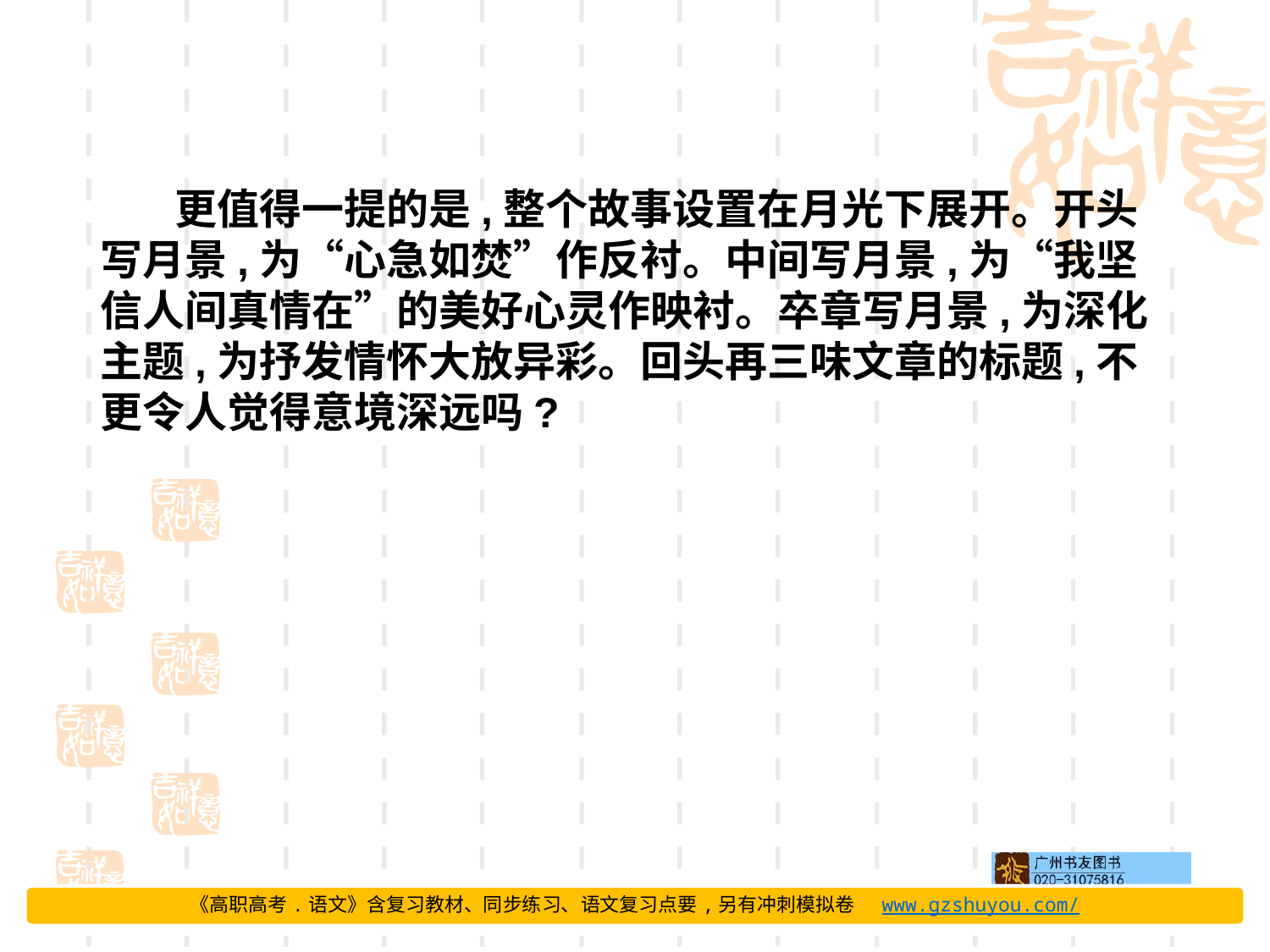

更值得一提的是,整个故事设置在月光下展开。开头写月景,为“心急如焚”作反衬。中间写月景,为“我坚信人间真情在”的美好心灵作映衬。卒章写月景,为深化主题,为抒发情怀大放异彩。回头再三味文章的标题,不更令人觉得意境深远吗?